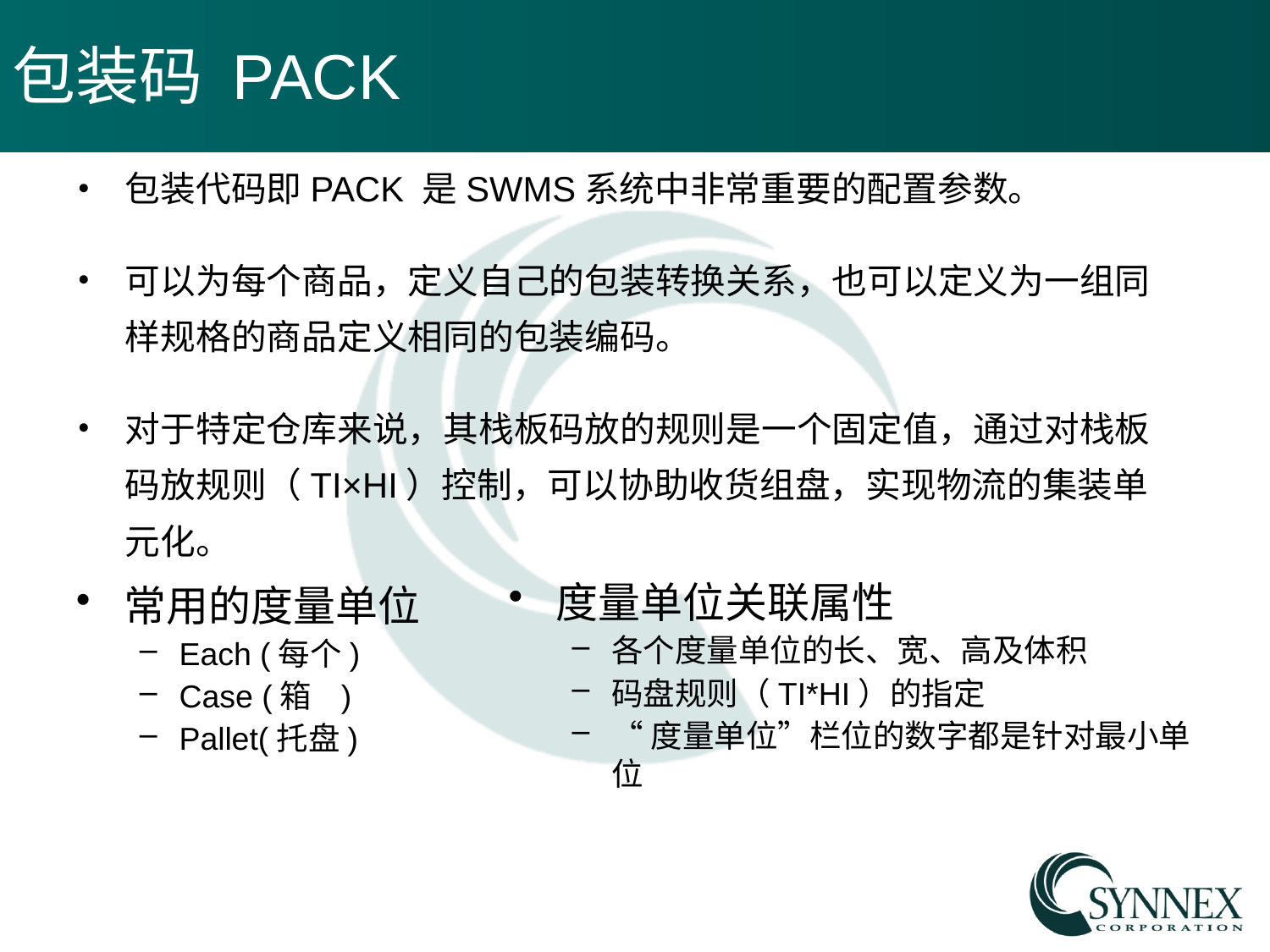

# 包装码 PACK
包装代码即PACK 是SWMS系统中非常重要的配置参数。
可以为每个商品，定义自己的包装转换关系，也可以定义为一组同样规格的商品定义相同的包装编码。
对于特定仓库来说，其栈板码放的规则是一个固定值，通过对栈板码放规则（TI×HI）控制，可以协助收货组盘，实现物流的集装单元化。
度量单位关联属性
各个度量单位的长、宽、高及体积
码盘规则（TI*HI）的指定
“度量单位”栏位的数字都是针对最小单位

常用的度量单位
Each (每个)
Case (箱   )
Pallet(托盘)